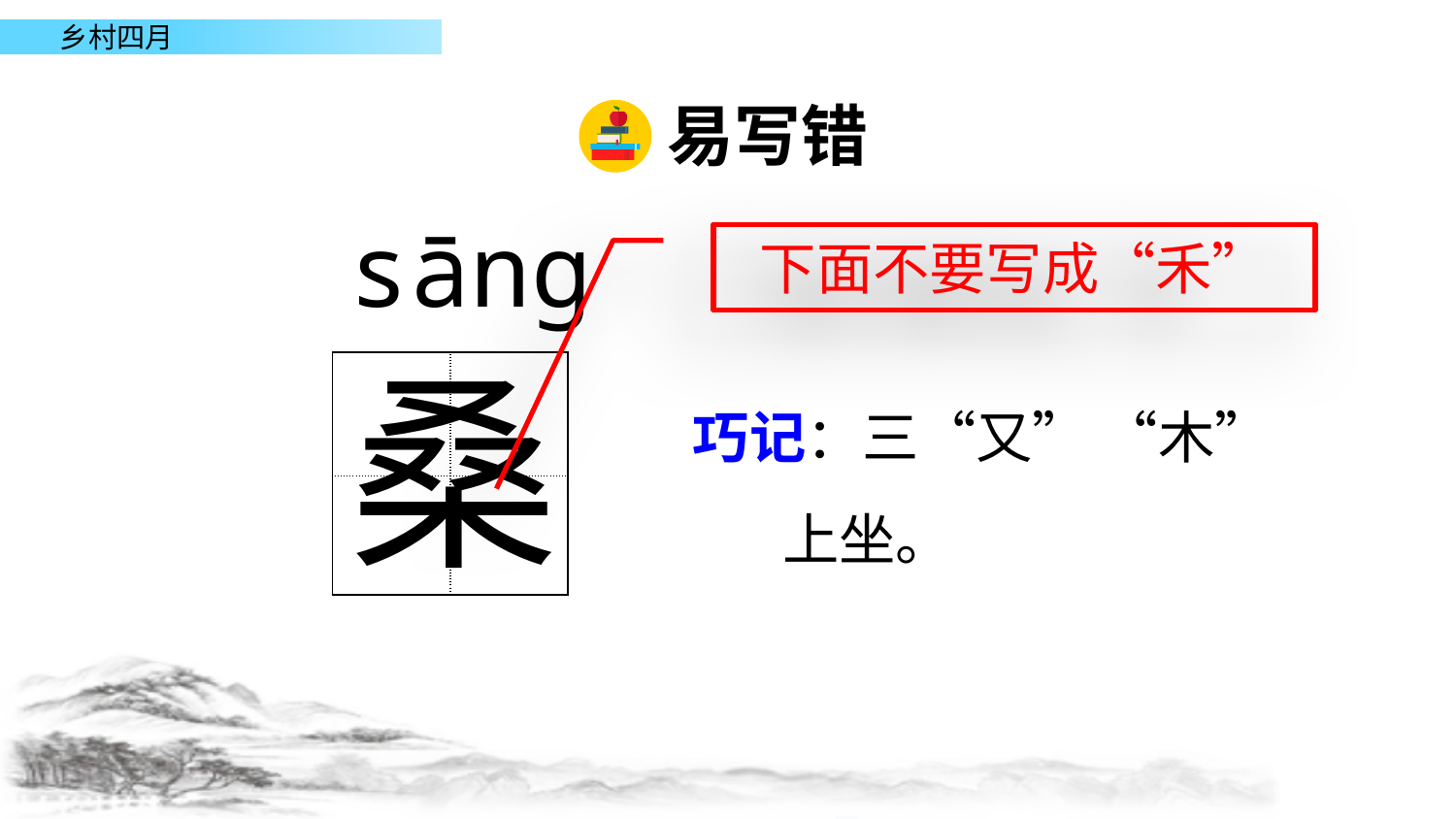

易写错

sānɡ
下面不要写成“禾”
桑
|  |  |
| --- | --- |
|  |  |
巧记：三“又” “木”
      上坐。